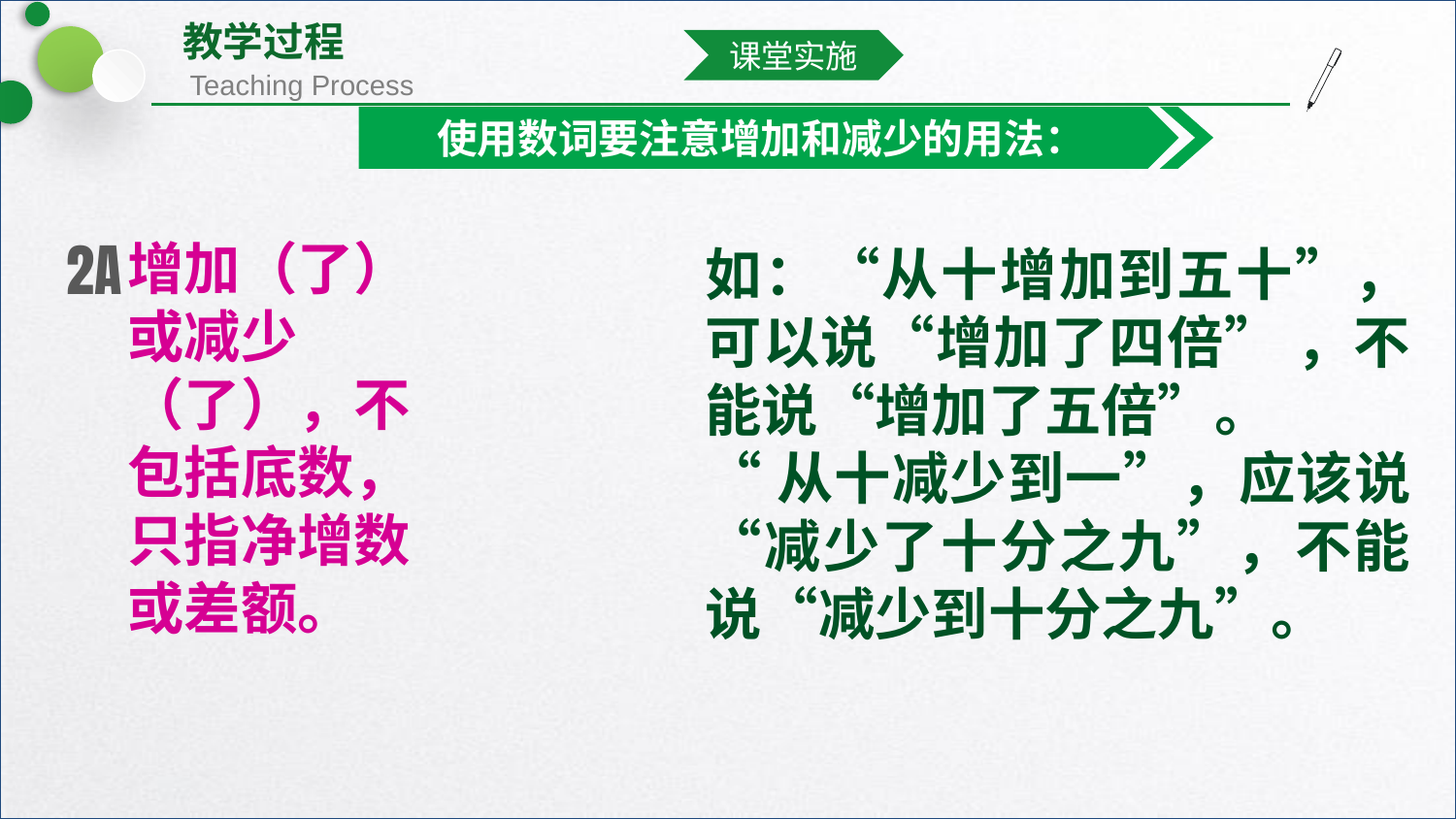

课堂实施

使用数词要注意增加和减少的用法：
增加（了）或减少（了），不包括底数，只指净增数或差额。
2A
如：“从十增加到五十”，可以说“增加了四倍” ，不能说“增加了五倍”。
“从十减少到一”，应该说“减少了十分之九”，不能说“减少到十分之九”。